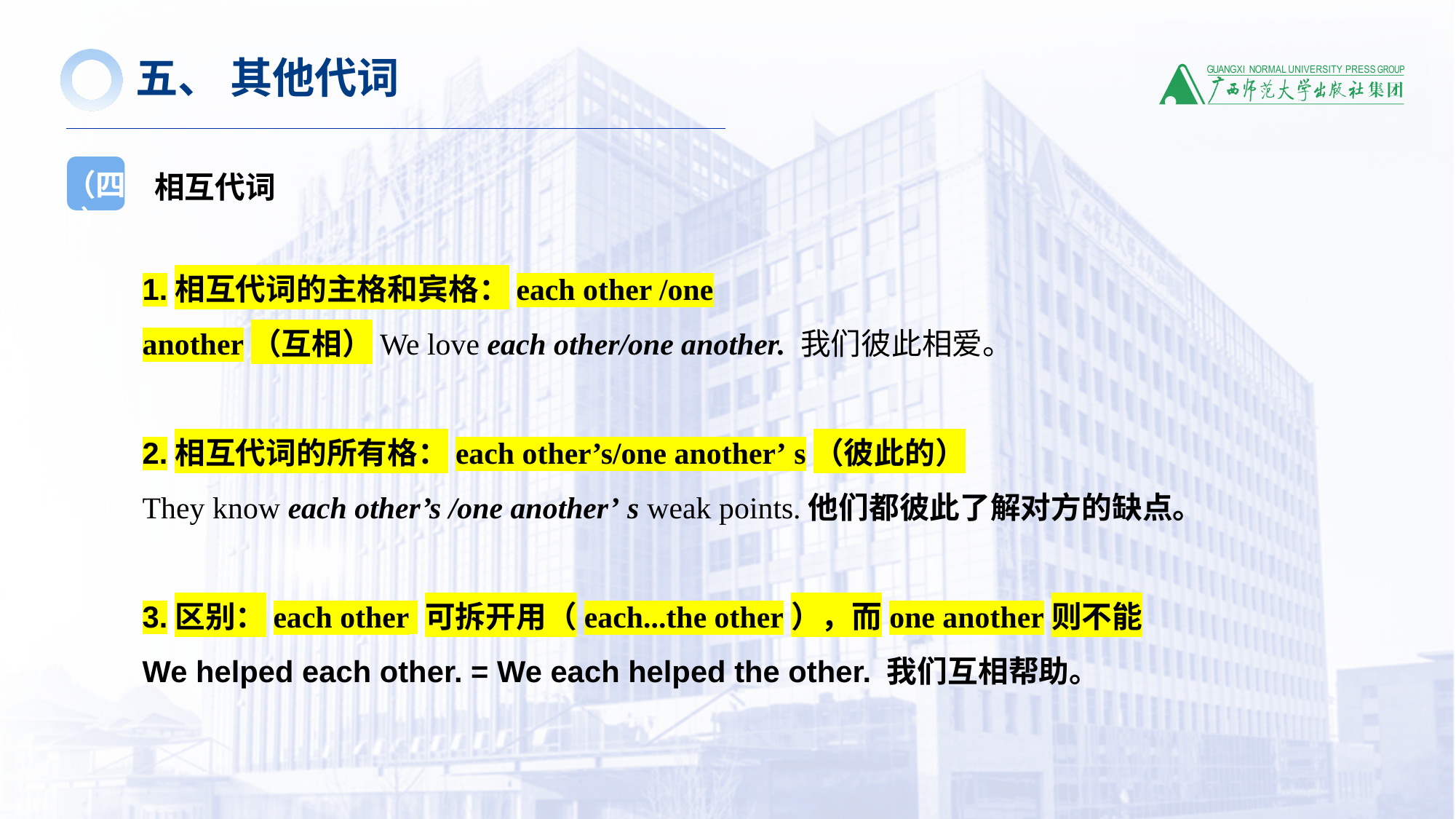

五、 其他代词

相互代词

（四）
1.相互代词的主格和宾格：each other /one another（互相）We love each other/one another. 我们彼此相爱。

2.相互代词的所有格：each other’s/one another’ s（彼此的）
They know each other’s /one another’ s weak points.他们都彼此了解对方的缺点。

3.区别：each other 可拆开用（each...the other），而one another则不能
We helped each other. = We each helped the other. 我们互相帮助。
（一）